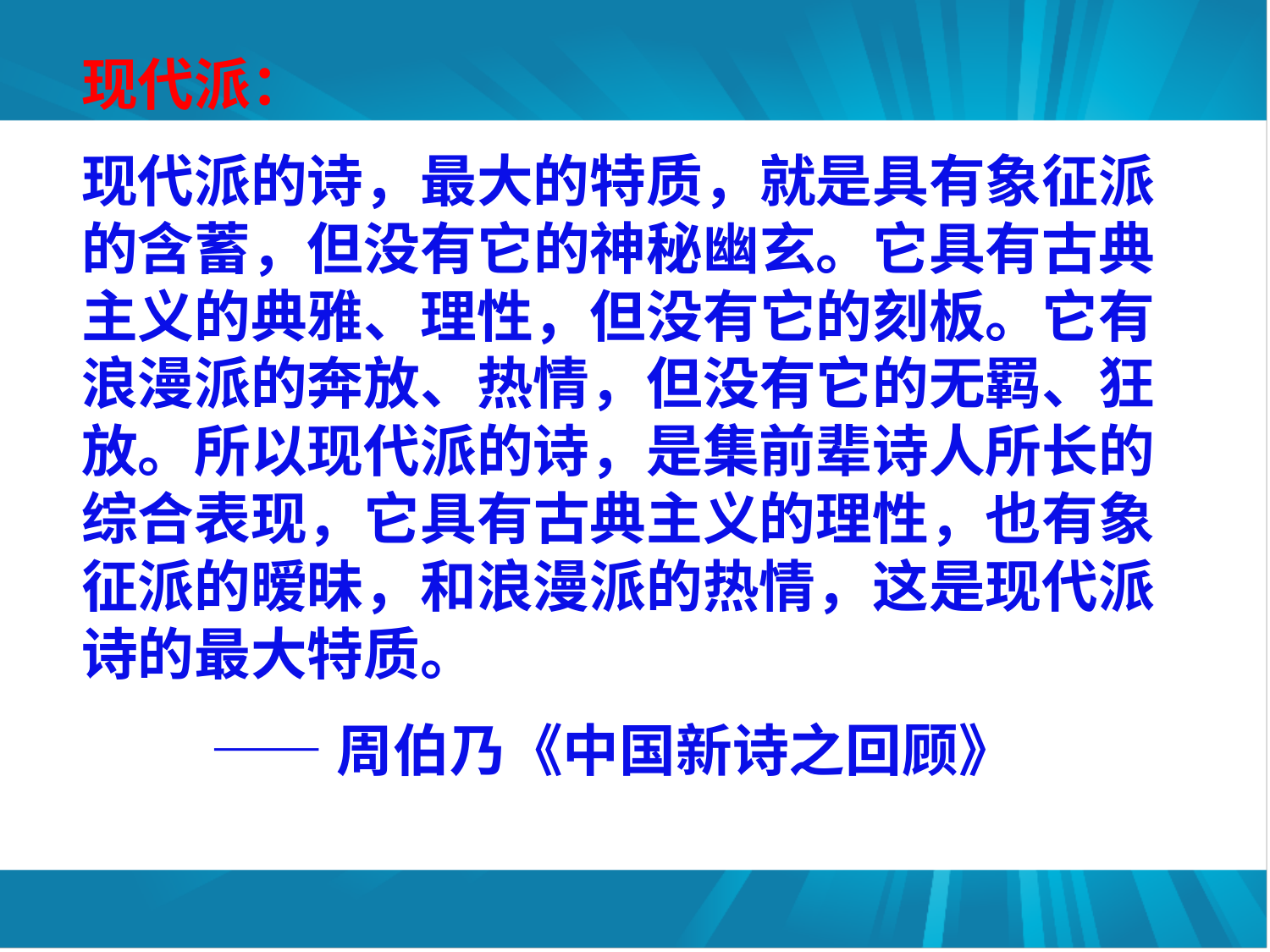

现代派：
现代派的诗，最大的特质，就是具有象征派的含蓄，但没有它的神秘幽玄。它具有古典主义的典雅、理性，但没有它的刻板。它有浪漫派的奔放、热情，但没有它的无羁、狂放。所以现代派的诗，是集前辈诗人所长的综合表现，它具有古典主义的理性，也有象征派的暧昧，和浪漫派的热情，这是现代派诗的最大特质。
          ——周伯乃《中国新诗之回顾》